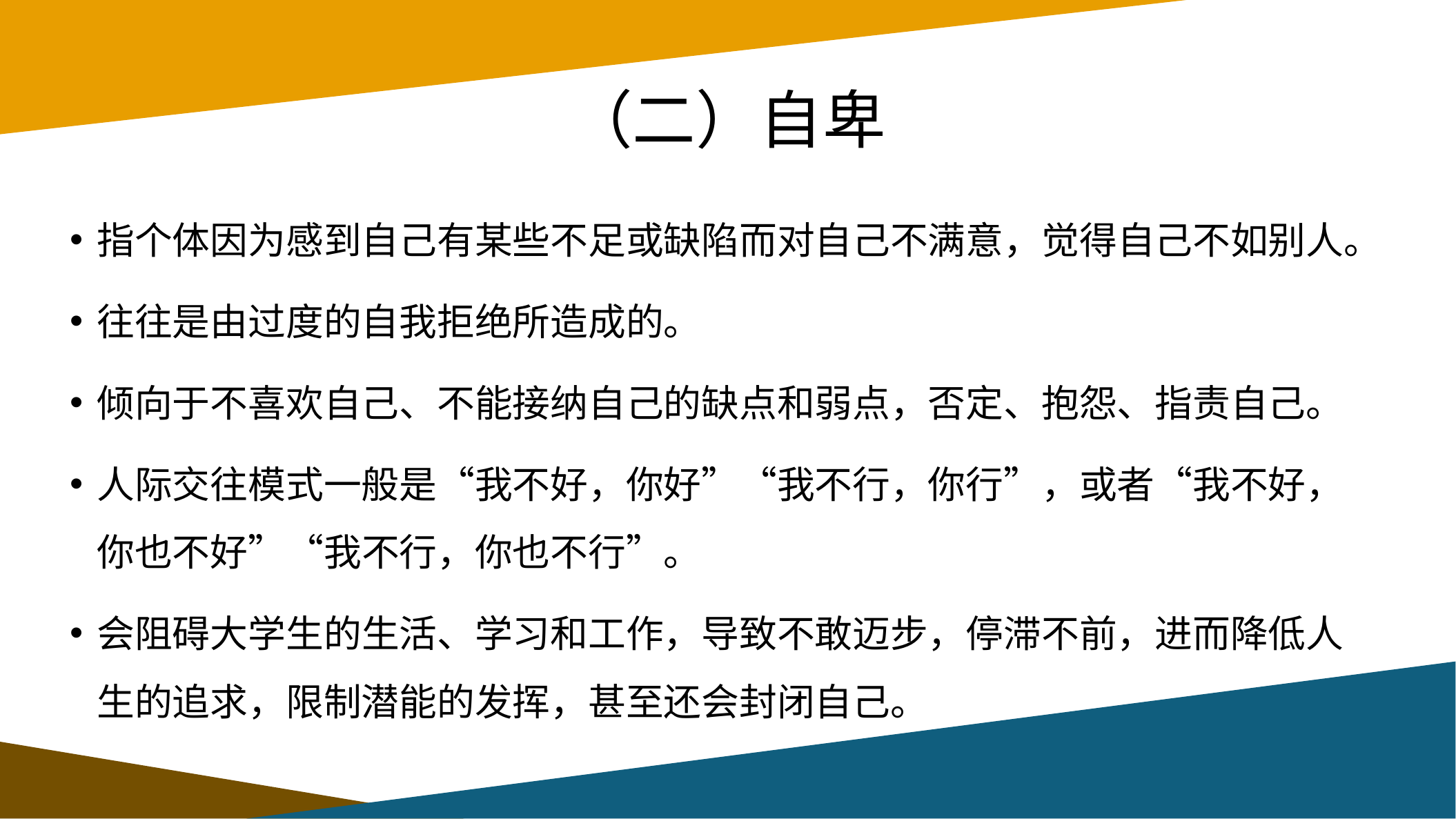

# （二）自卑
指个体因为感到自己有某些不足或缺陷而对自己不满意，觉得自己不如别人。
往往是由过度的自我拒绝所造成的。
倾向于不喜欢自己、不能接纳自己的缺点和弱点，否定、抱怨、指责自己。
人际交往模式一般是“我不好，你好”“我不行，你行”，或者“我不好，你也不好”“我不行，你也不行”。
会阻碍大学生的生活、学习和工作，导致不敢迈步，停滞不前，进而降低人生的追求，限制潜能的发挥，甚至还会封闭自己。